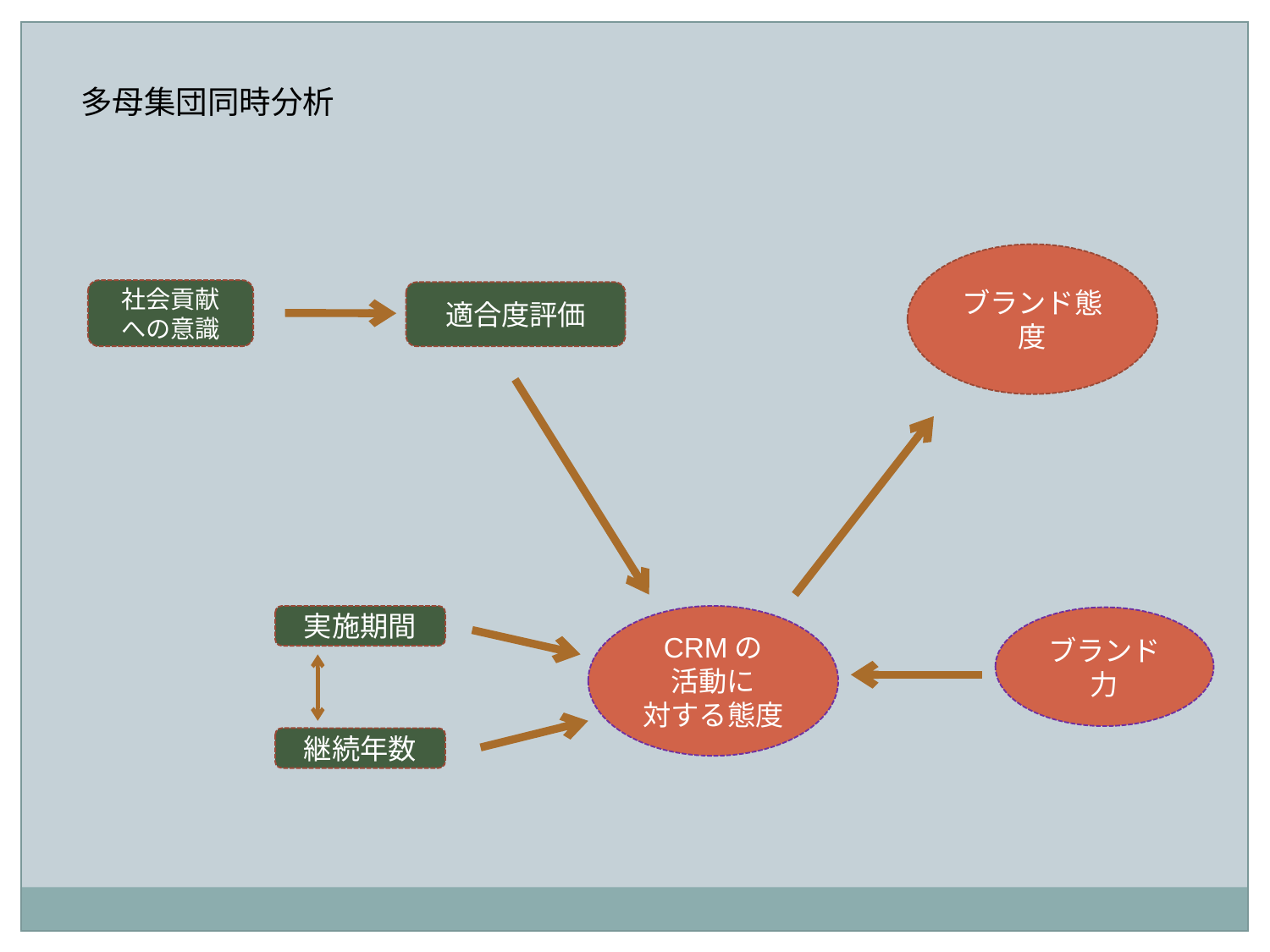

多母集団同時分析
ブランド態度
社会貢献
への意識
適合度評価
実施期間
CRMの
活動に
対する態度
ブランド力
継続年数